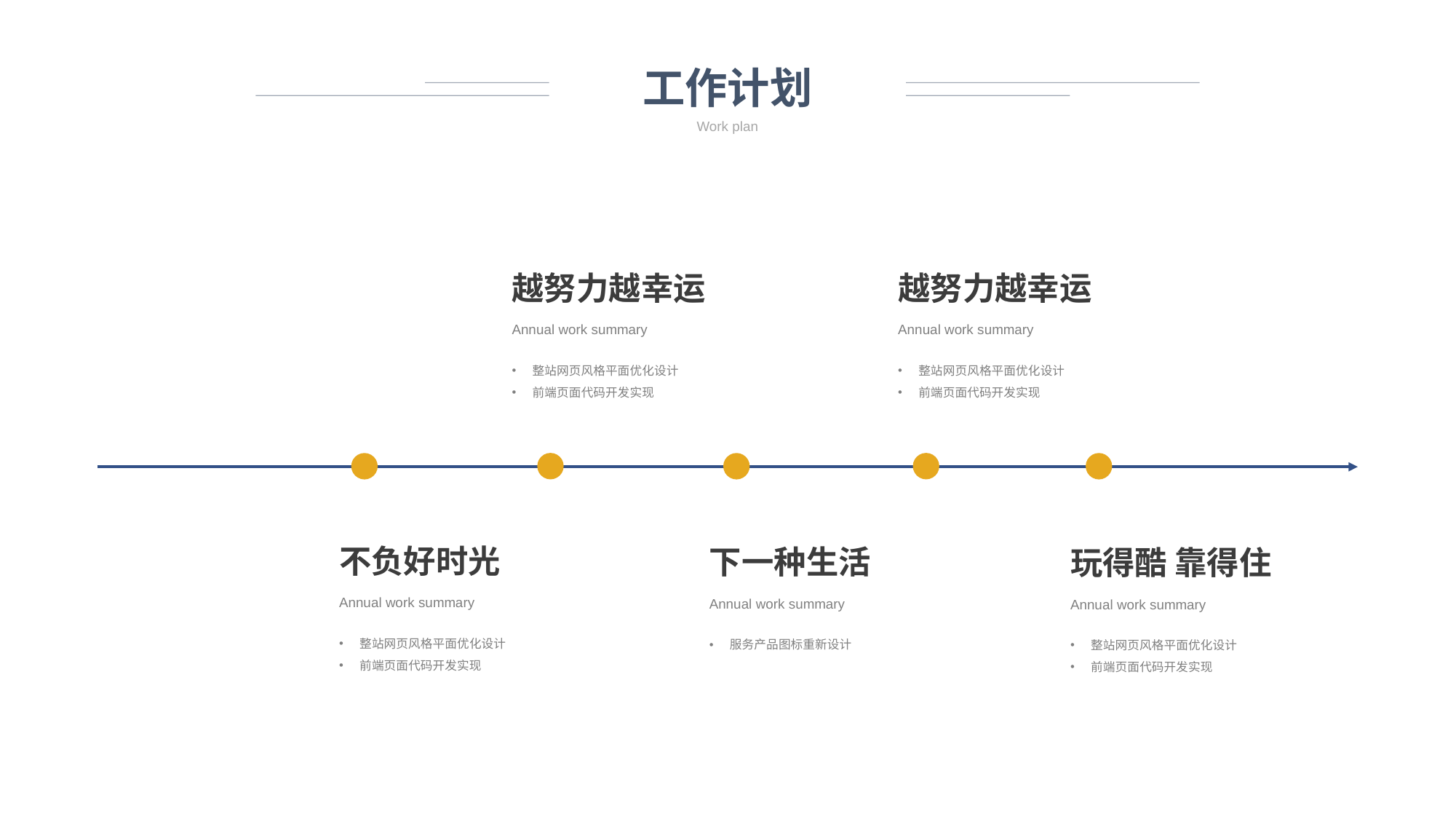

工作计划
Work plan
越努力越幸运
越努力越幸运
Annual work summary
Annual work summary
整站网页风格平面优化设计
前端页面代码开发实现
整站网页风格平面优化设计
前端页面代码开发实现

不负好时光
下一种生活
玩得酷 靠得住
Annual work summary
Annual work summary
Annual work summary
整站网页风格平面优化设计
前端页面代码开发实现
服务产品图标重新设计
整站网页风格平面优化设计
前端页面代码开发实现